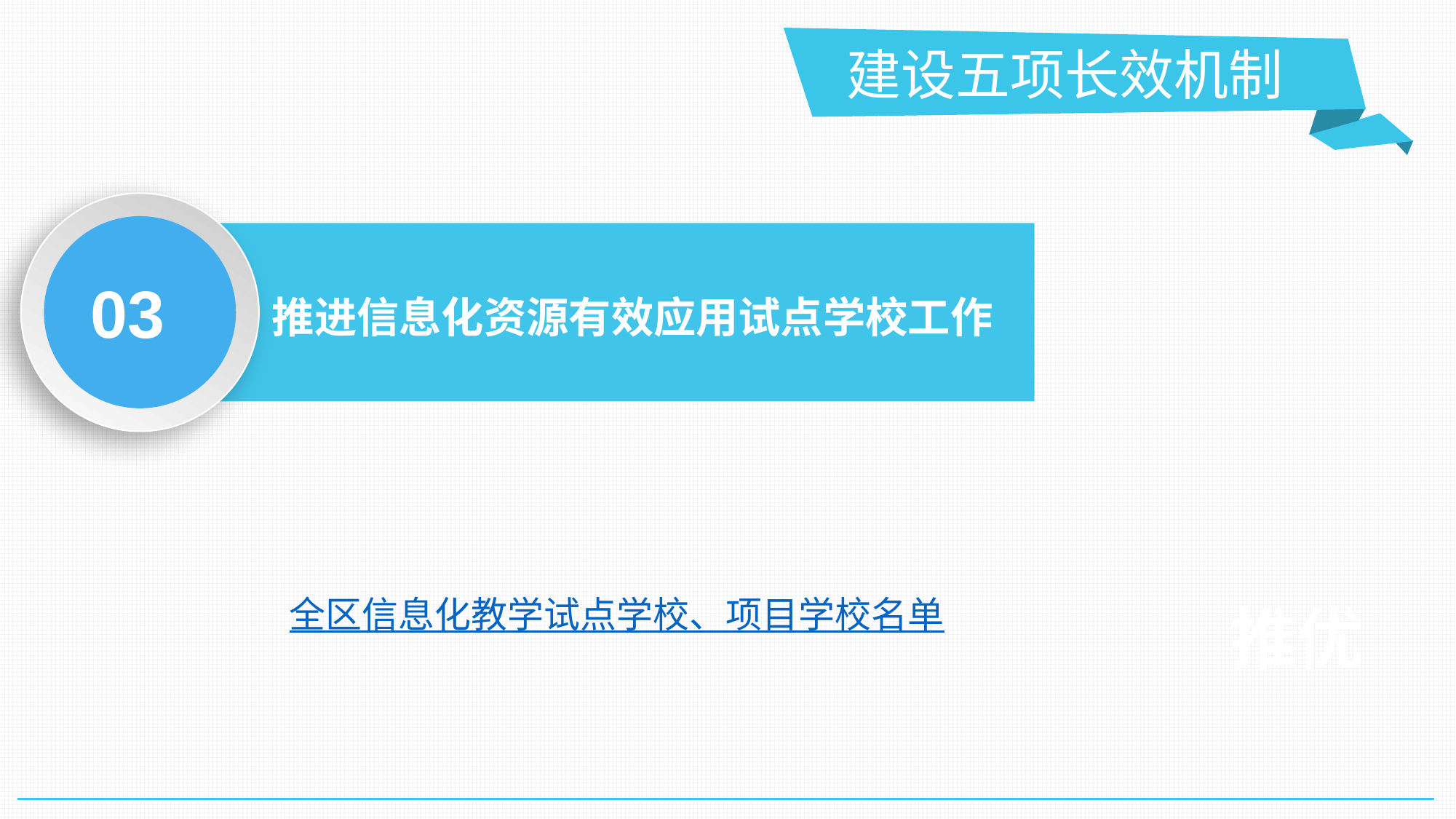

建设五项长效机制

 03
推进信息化资源有效应用试点学校工作
全区信息化教学试点学校、项目学校名单
推优